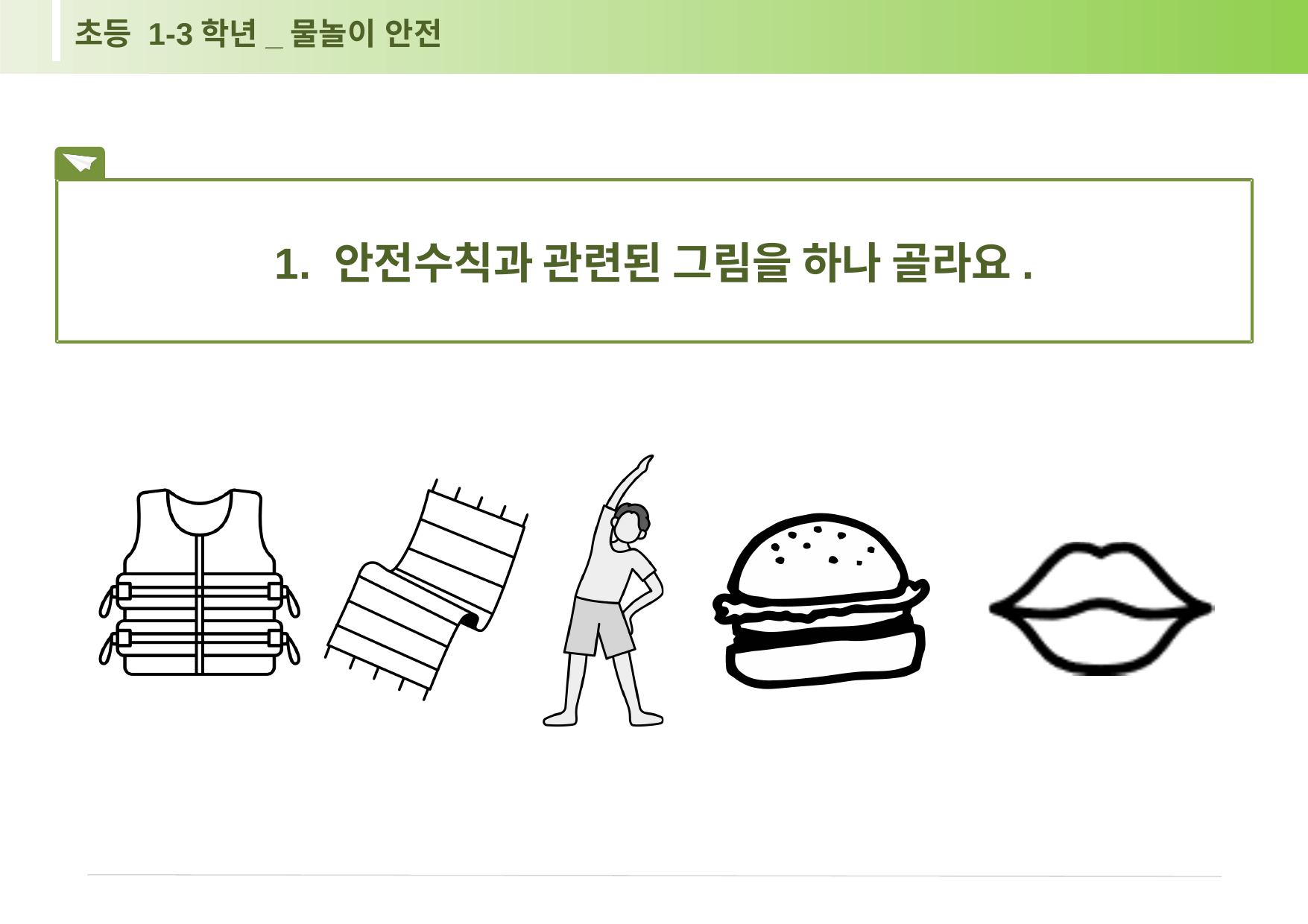

초등 1-3학년_물놀이 안전

1. 안전수칙과 관련된 그림을 하나 골라요.